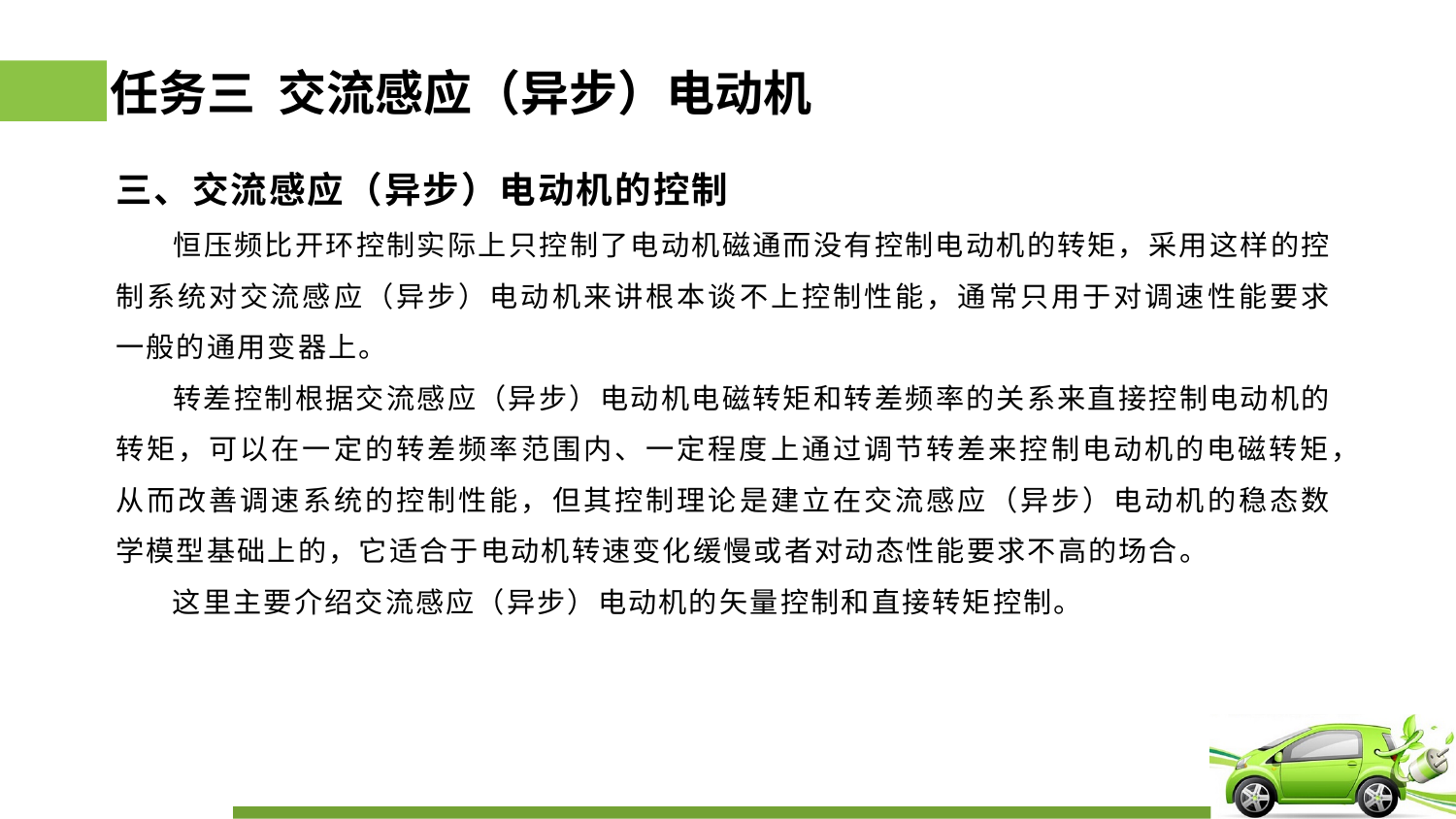

# 任务三  交流感应（异步）电动机
三、交流感应（异步）电动机的控制
      恒压频比开环控制实际上只控制了电动机磁通而没有控制电动机的转矩，采用这样的控制系统对交流感应（异步）电动机来讲根本谈不上控制性能，通常只用于对调速性能要求一般的通用变器上。
      转差控制根据交流感应（异步）电动机电磁转矩和转差频率的关系来直接控制电动机的转矩，可以在一定的转差频率范围内、一定程度上通过调节转差来控制电动机的电磁转矩，从而改善调速系统的控制性能，但其控制理论是建立在交流感应（异步）电动机的稳态数学模型基础上的，它适合于电动机转速变化缓慢或者对动态性能要求不高的场合。
      这里主要介绍交流感应（异步）电动机的矢量控制和直接转矩控制。